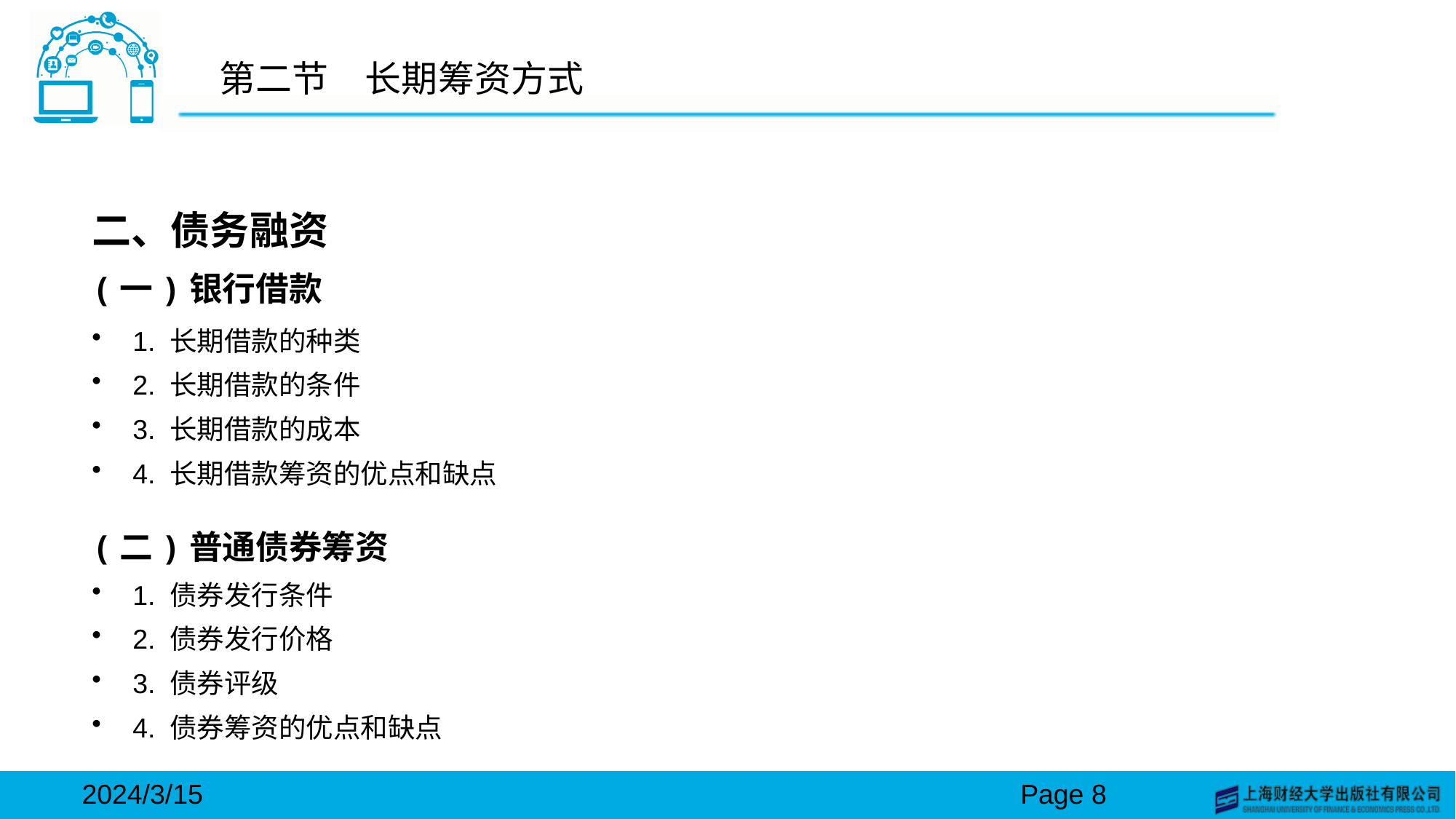

# 第二节　长期筹资方式
二、债务融资
(一)银行借款
1. 长期借款的种类
2. 长期借款的条件
3. 长期借款的成本
4. 长期借款筹资的优点和缺点
(二)普通债券筹资
1. 债券发行条件
2. 债券发行价格
3. 债券评级
4. 债券筹资的优点和缺点

2024/3/15
Page 8